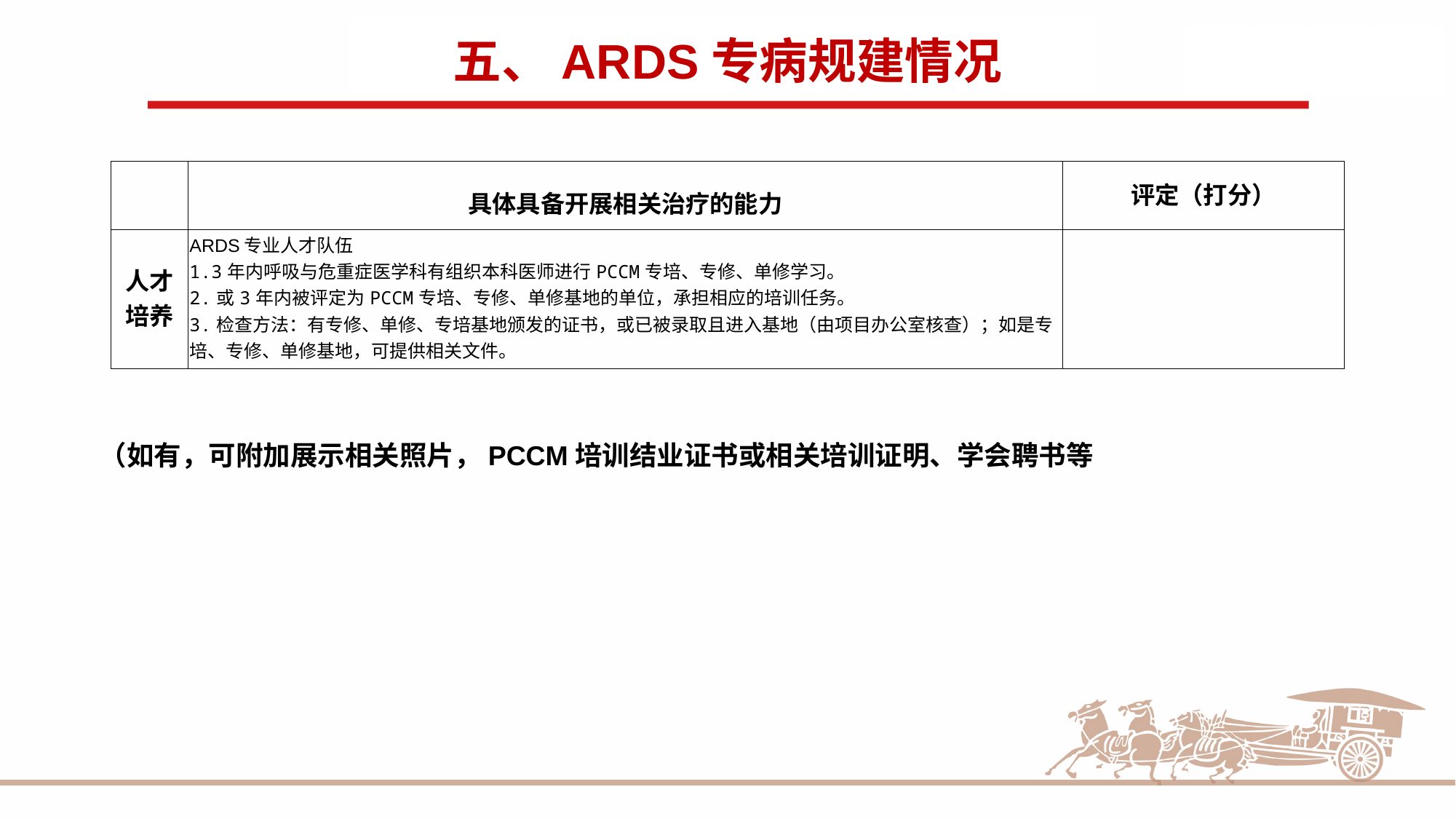

五、ARDS专病规建情况
|  | 具体具备开展相关治疗的能力 | 评定（打分） |
| --- | --- | --- |
| 人才 培养 | ARDS专业人才队伍 1.3年内呼吸与危重症医学科有组织本科医师进行PCCM专培、专修、单修学习。 2.或3年内被评定为PCCM专培、专修、单修基地的单位，承担相应的培训任务。 3.检查方法：有专修、单修、专培基地颁发的证书，或已被录取且进入基地（由项目办公室核查）；如是专培、专修、单修基地，可提供相关文件。 |  |
（如有，可附加展示相关照片，PCCM培训结业证书或相关培训证明、学会聘书等